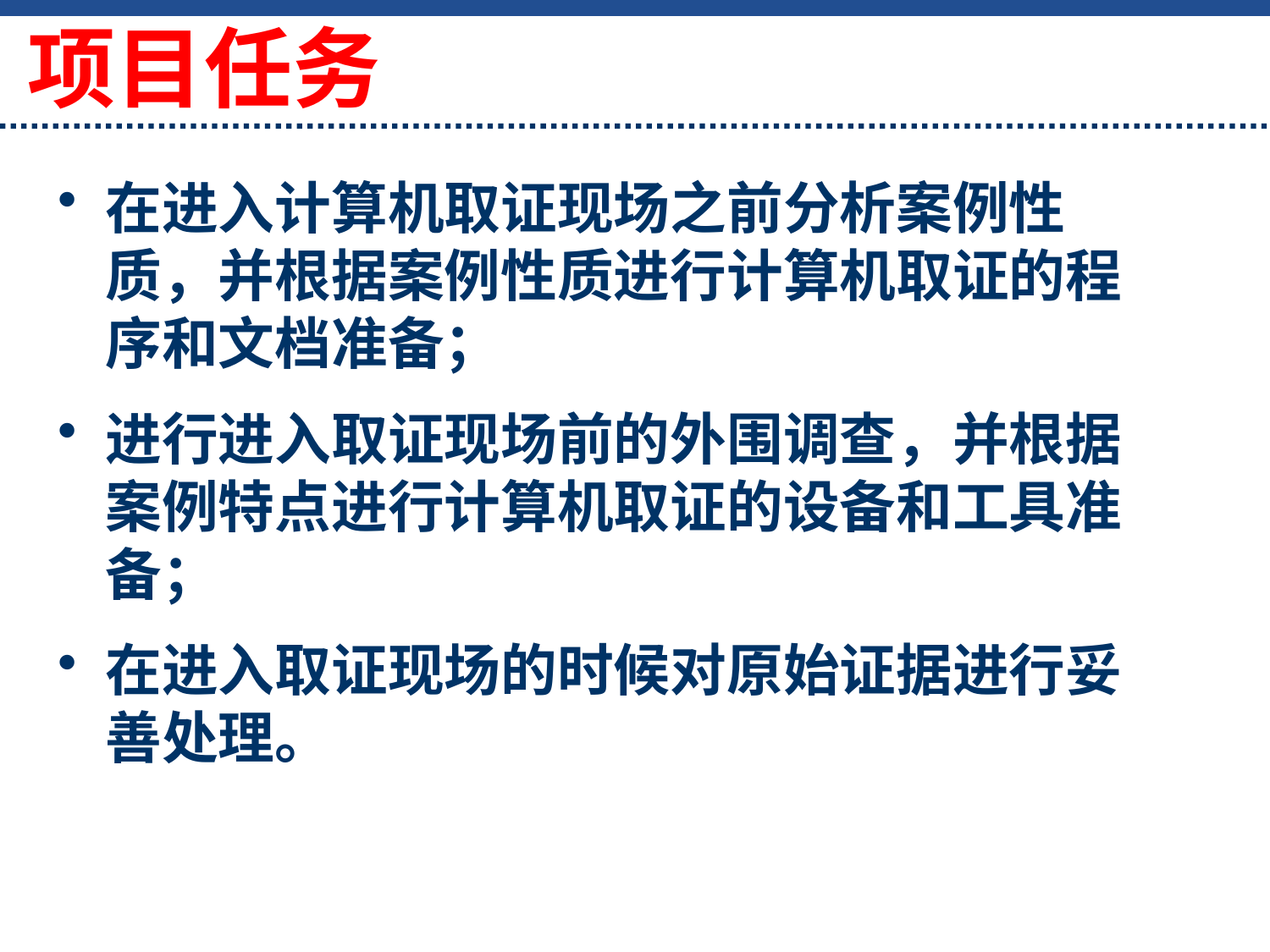

# 项目任务
在进入计算机取证现场之前分析案例性质，并根据案例性质进行计算机取证的程序和文档准备；
进行进入取证现场前的外围调查，并根据案例特点进行计算机取证的设备和工具准备；
在进入取证现场的时候对原始证据进行妥善处理。